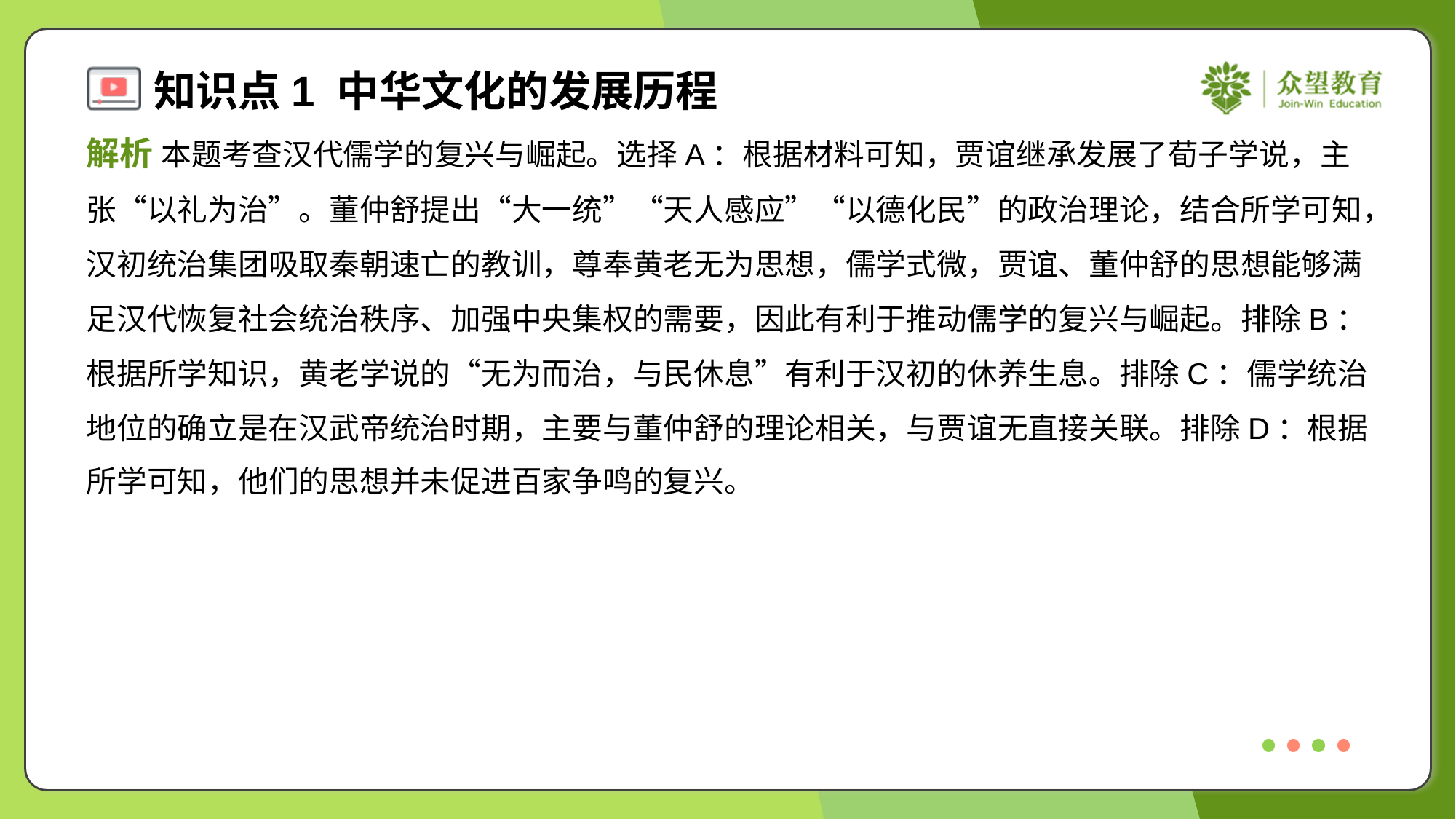

解析 本题考查汉代儒学的复兴与崛起。选择A：根据材料可知，贾谊继承发展了荀子学说，主
张“以礼为治”。董仲舒提出“大一统”“天人感应”“以德化民”的政治理论，结合所学可知，
汉初统治集团吸取秦朝速亡的教训，尊奉黄老无为思想，儒学式微，贾谊、董仲舒的思想能够满
足汉代恢复社会统治秩序、加强中央集权的需要，因此有利于推动儒学的复兴与崛起。排除B：
根据所学知识，黄老学说的“无为而治，与民休息”有利于汉初的休养生息。排除C：儒学统治
地位的确立是在汉武帝统治时期，主要与董仲舒的理论相关，与贾谊无直接关联。排除D：根据
所学可知，他们的思想并未促进百家争鸣的复兴。